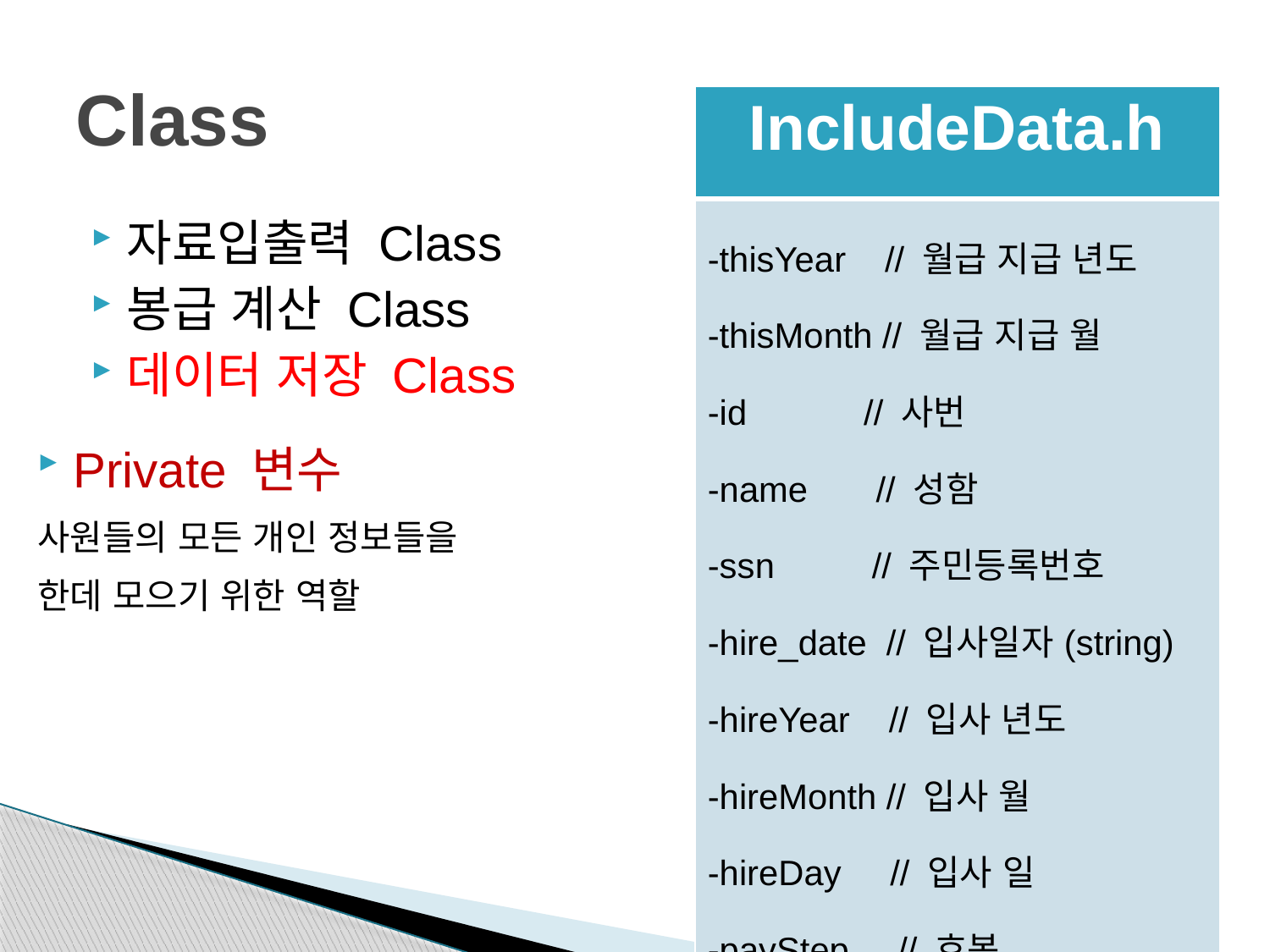

# Class
| IncludeData.h |
| --- |
| -thisYear // 월급 지급 년도 -thisMonth // 월급 지급 월 -id // 사번 -name // 성함 -ssn // 주민등록번호 -hire\_date // 입사일자(string) -hireYear // 입사 년도 -hireMonth // 입사 월 -hireDay // 입사 일 -payStep // 호봉 -strSalary // 봉급 ▽ |
| +… |
자료입출력 Class
봉급 계산 Class
데이터 저장 Class
Private 변수
사원들의 모든 개인 정보들을
한데 모으기 위한 역할